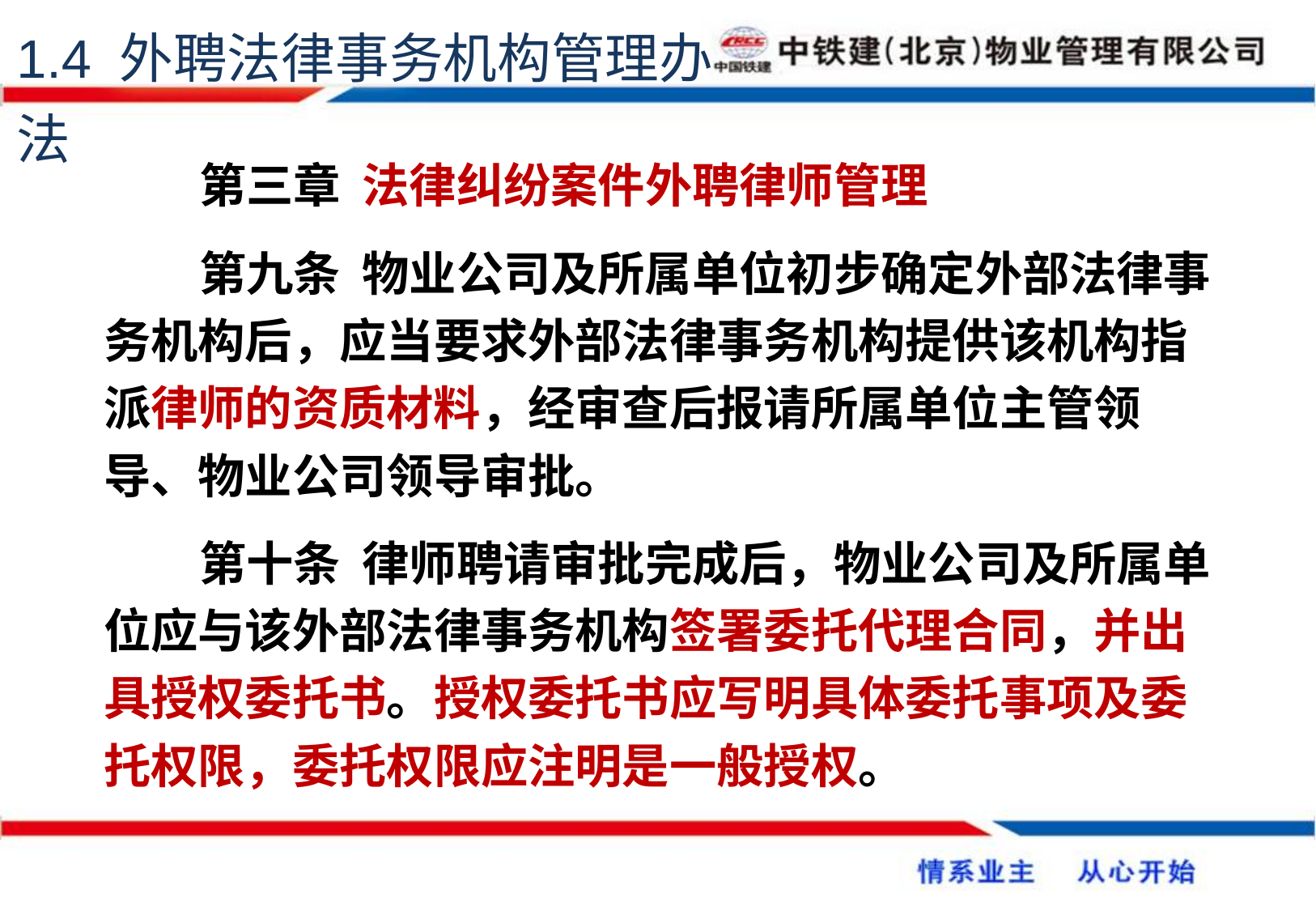

1.4 外聘法律事务机构管理办法
第三章  法律纠纷案件外聘律师管理
第九条  物业公司及所属单位初步确定外部法律事务机构后，应当要求外部法律事务机构提供该机构指派律师的资质材料，经审查后报请所属单位主管领导、物业公司领导审批。
第十条  律师聘请审批完成后，物业公司及所属单位应与该外部法律事务机构签署委托代理合同，并出具授权委托书。授权委托书应写明具体委托事项及委托权限，委托权限应注明是一般授权。
76